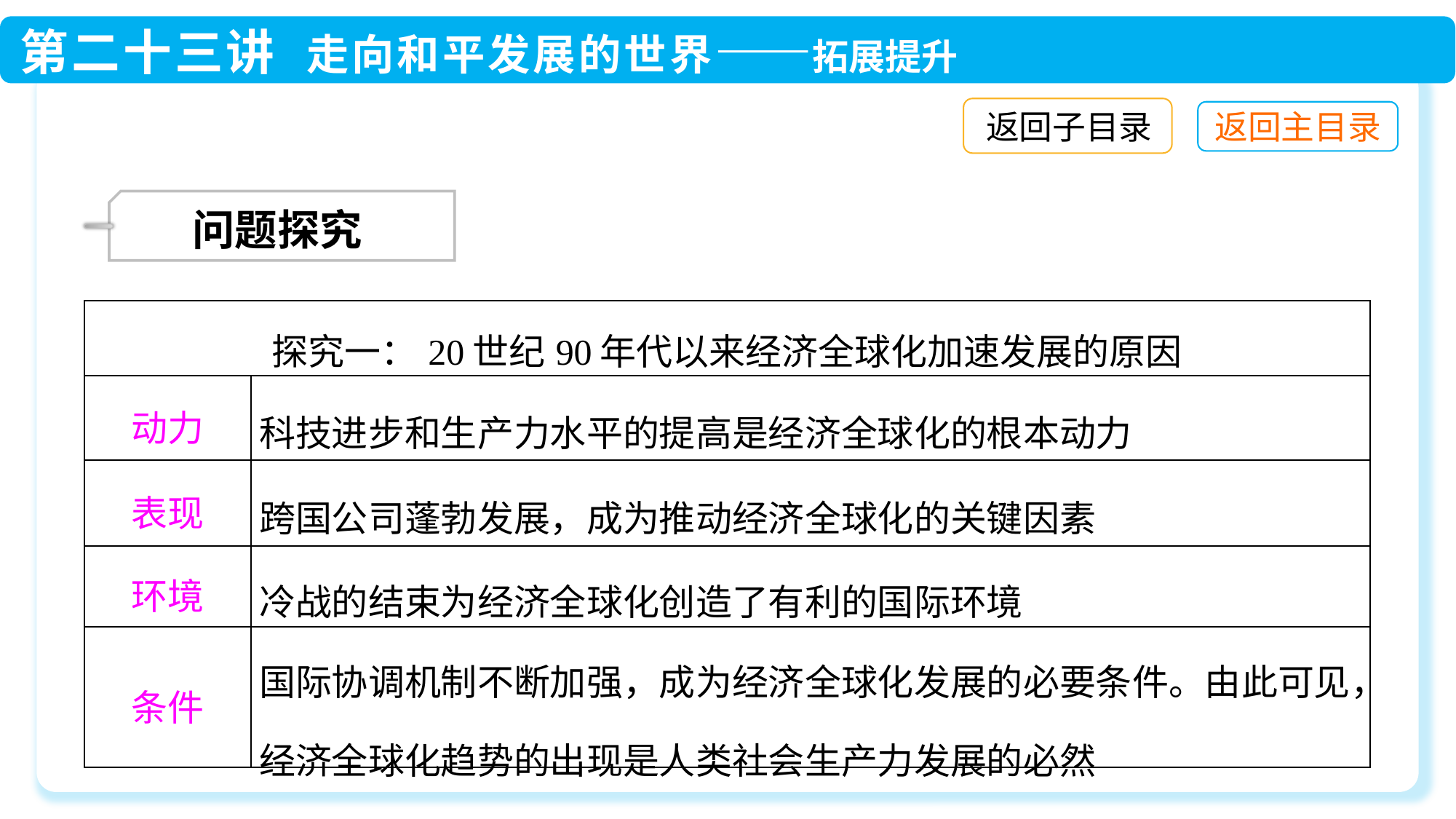

返回子目录
 问题探究

| 探究一：20世纪90年代以来经济全球化加速发展的原因 |  |
| --- | --- |
| 动力 | 科技进步和生产力水平的提高是经济全球化的根本动力 |
| 表现 | 跨国公司蓬勃发展，成为推动经济全球化的关键因素 |
| 环境 | 冷战的结束为经济全球化创造了有利的国际环境 |
| 条件 | 国际协调机制不断加强，成为经济全球化发展的必要条件。由此可见，经济全球化趋势的出现是人类社会生产力发展的必然 |